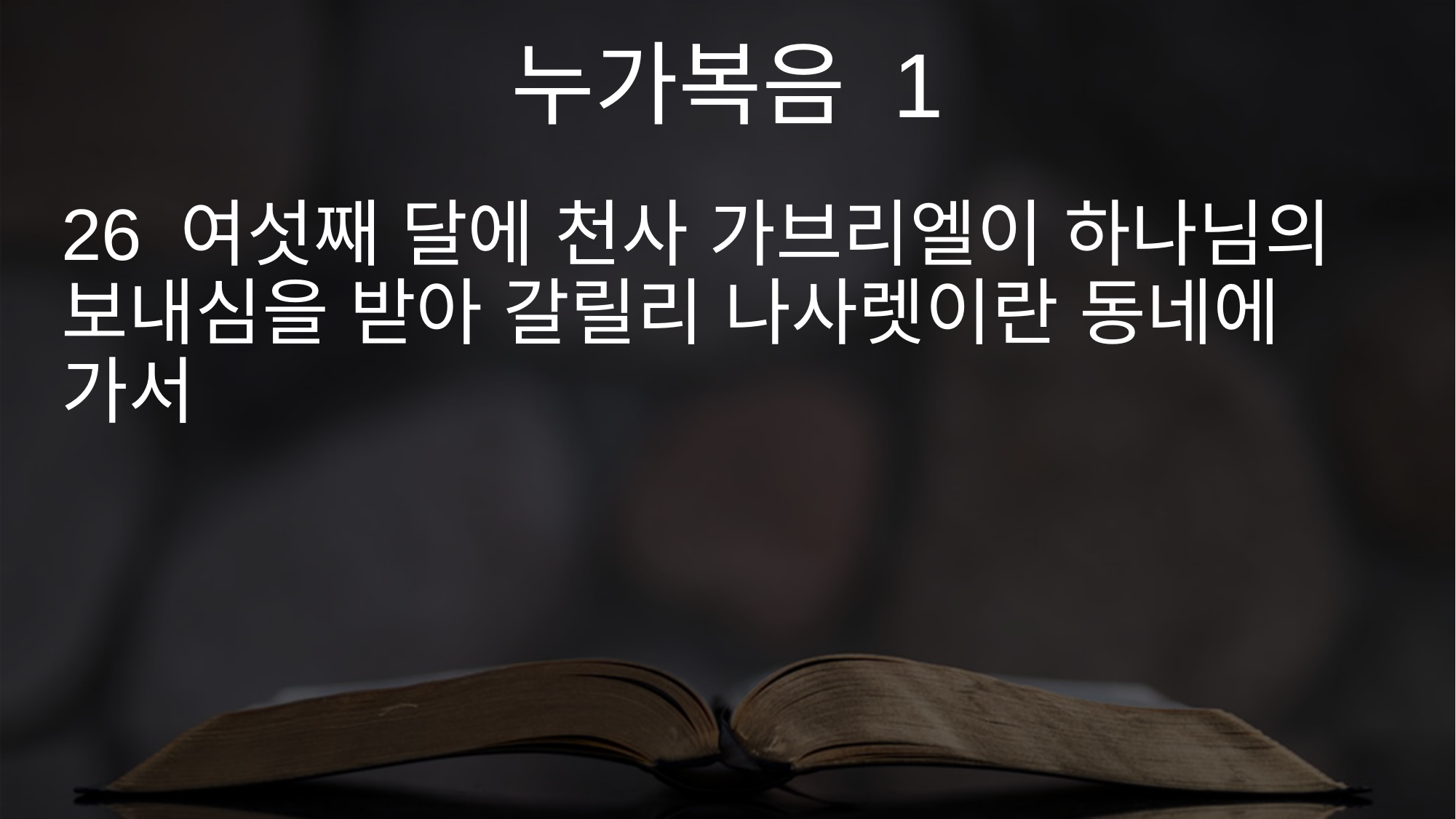

누가복음 1
26 여섯째 달에 천사 가브리엘이 하나님의 보내심을 받아 갈릴리 나사렛이란 동네에 가서